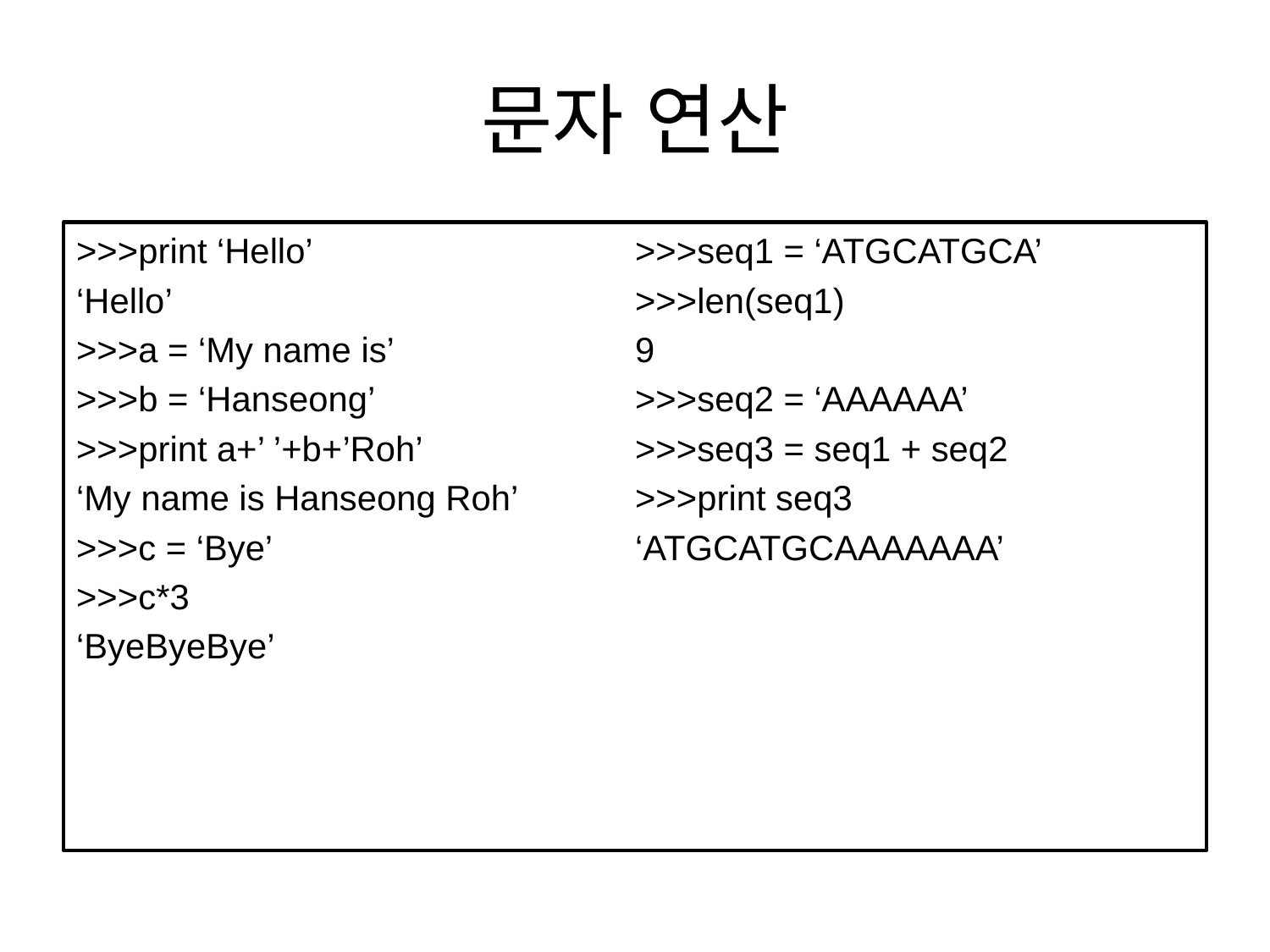

# 문자 연산
>>>print ‘Hello’
‘Hello’
>>>a = ‘My name is’
>>>b = ‘Hanseong’
>>>print a+’ ’+b+’Roh’
‘My name is Hanseong Roh’
>>>c = ‘Bye’
>>>c*3
‘ByeByeBye’

>>>seq1 = ‘ATGCATGCA’
>>>len(seq1)
9
>>>seq2 = ‘AAAAAA’
>>>seq3 = seq1 + seq2
>>>print seq3
‘ATGCATGCAAAAAAA’